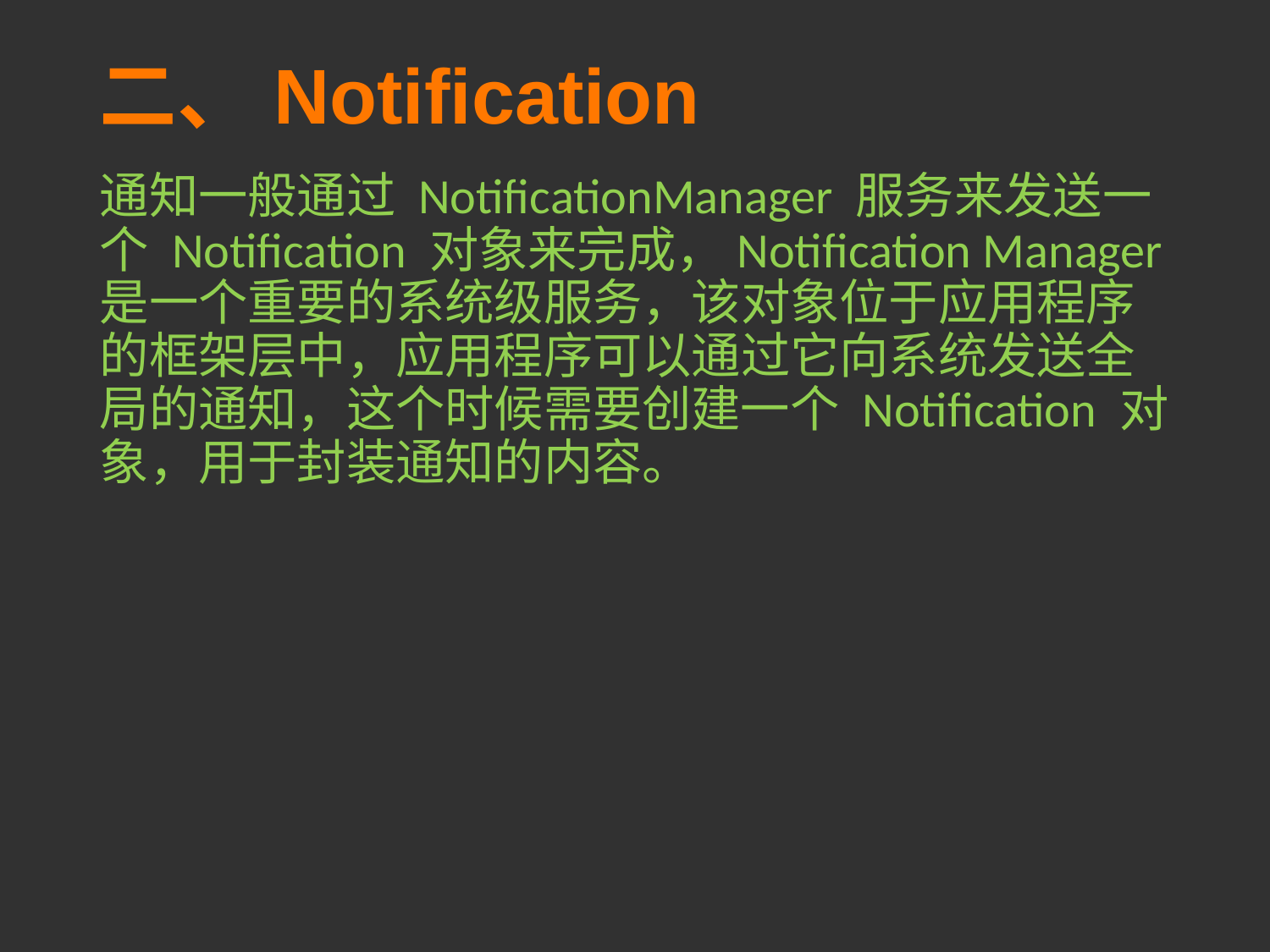

# 二、Notification
通知一般通过 NotificationManager 服务来发送一个 Notification 对象来完成，Notification Manager 是一个重要的系统级服务，该对象位于应用程序的框架层中，应用程序可以通过它向系统发送全局的通知，这个时候需要创建一个 Notification 对象，用于封装通知的内容。